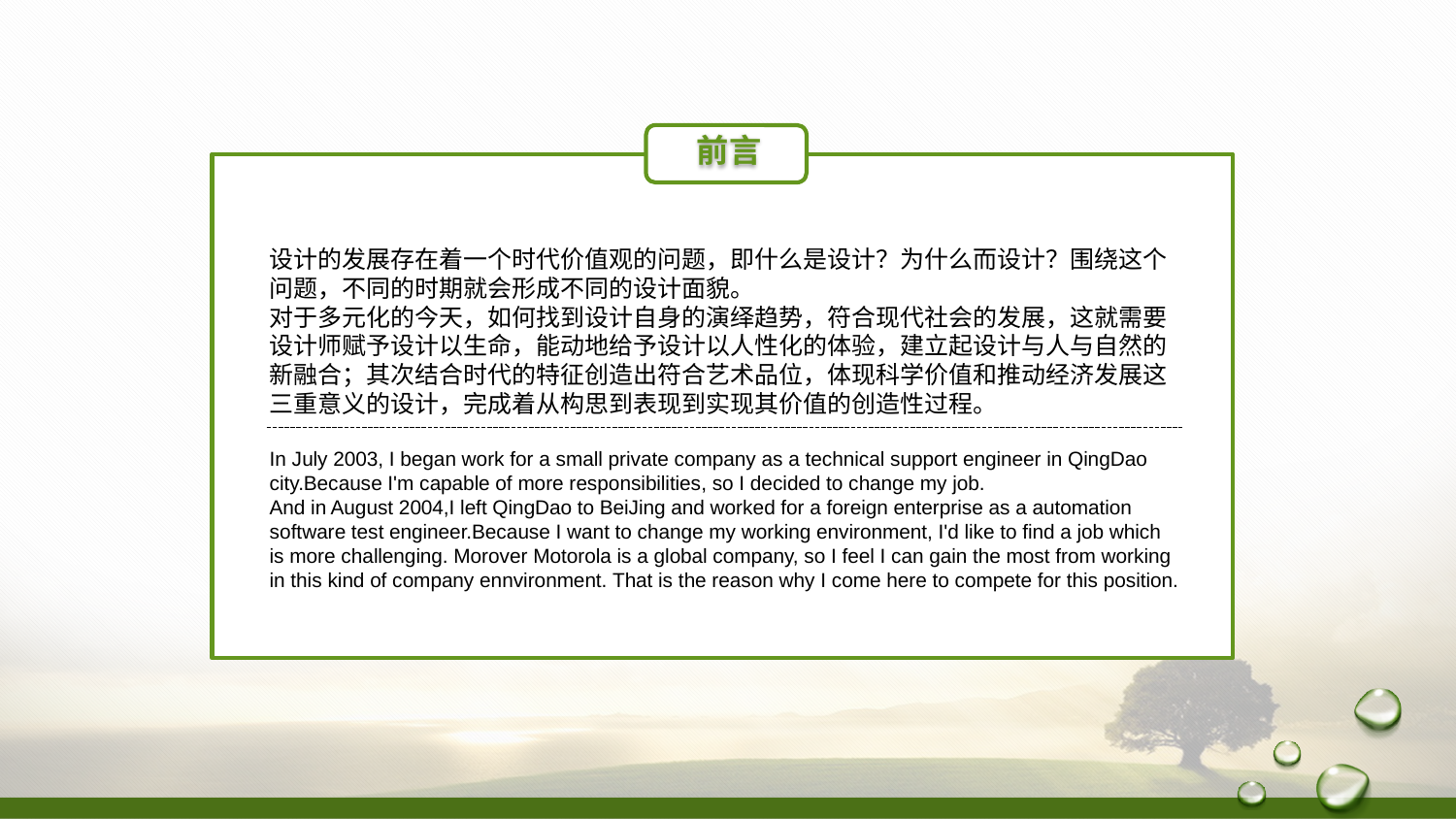

前言

设计的发展存在着一个时代价值观的问题，即什么是设计？为什么而设计？围绕这个问题，不同的时期就会形成不同的设计面貌。
对于多元化的今天，如何找到设计自身的演绎趋势，符合现代社会的发展，这就需要设计师赋予设计以生命，能动地给予设计以人性化的体验，建立起设计与人与自然的新融合；其次结合时代的特征创造出符合艺术品位，体现科学价值和推动经济发展这三重意义的设计，完成着从构思到表现到实现其价值的创造性过程。
In July 2003, I began work for a small private company as a technical support engineer in QingDao city.Because I'm capable of more responsibilities, so I decided to change my job.
And in August 2004,I left QingDao to BeiJing and worked for a foreign enterprise as a automation software test engineer.Because I want to change my working environment, I'd like to find a job which is more challenging. Morover Motorola is a global company, so I feel I can gain the most from working in this kind of company ennvironment. That is the reason why I come here to compete for this position.